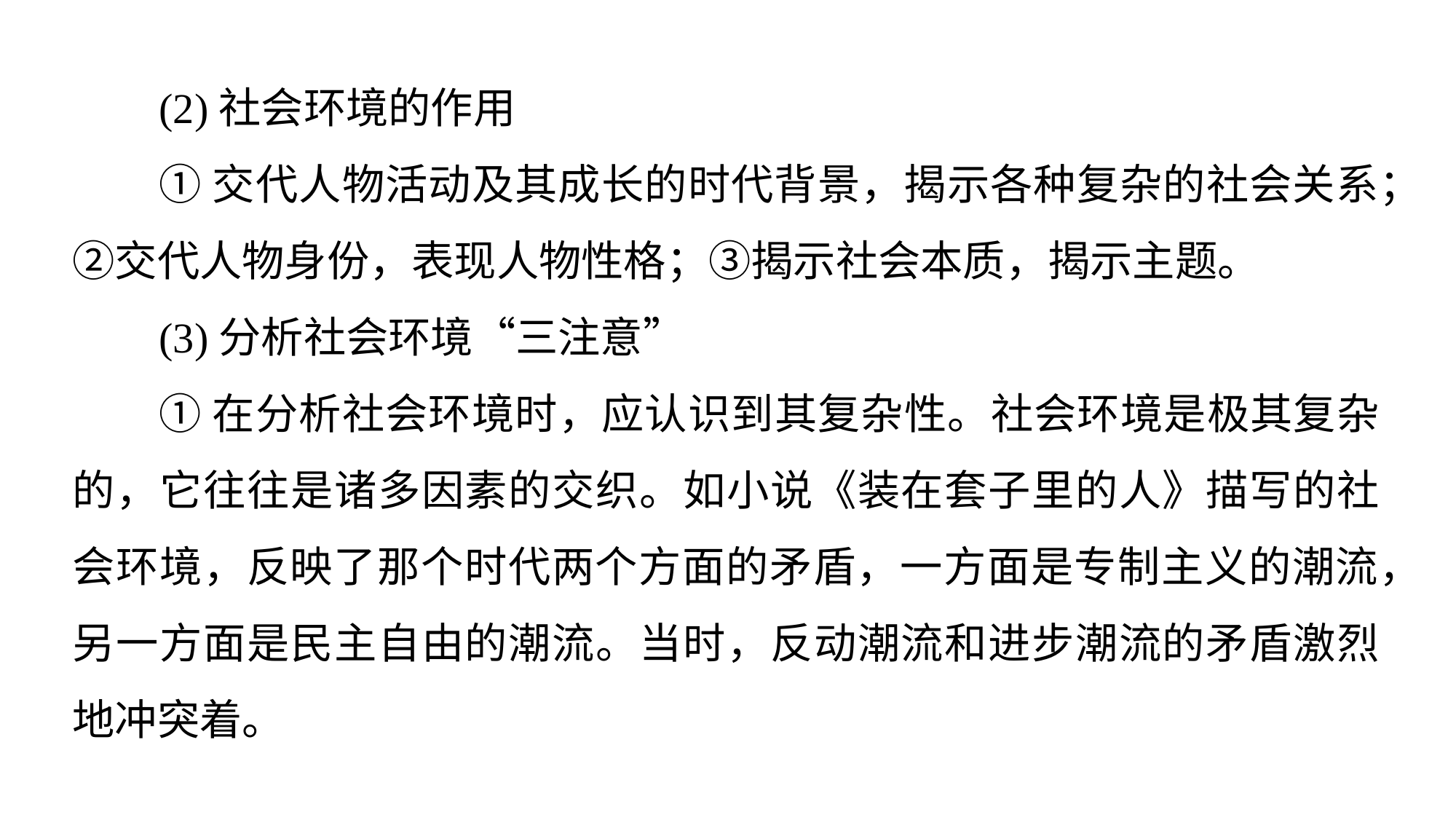

(2)社会环境的作用
①交代人物活动及其成长的时代背景，揭示各种复杂的社会关系；②交代人物身份，表现人物性格；③揭示社会本质，揭示主题。
(3)分析社会环境“三注意”
①在分析社会环境时，应认识到其复杂性。社会环境是极其复杂的，它往往是诸多因素的交织。如小说《装在套子里的人》描写的社会环境，反映了那个时代两个方面的矛盾，一方面是专制主义的潮流，另一方面是民主自由的潮流。当时，反动潮流和进步潮流的矛盾激烈地冲突着。